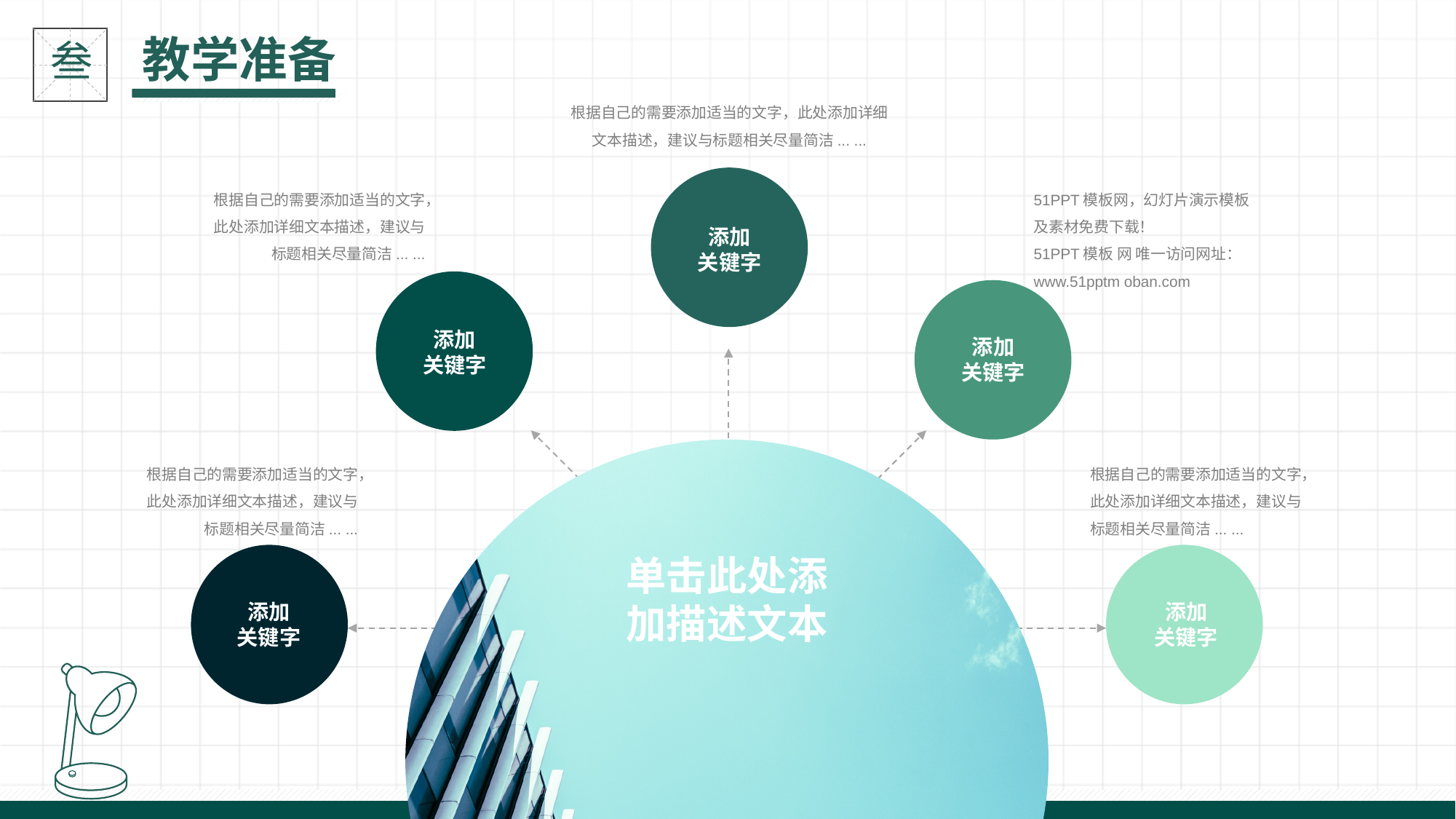

教学准备

叁

根据自己的需要添加适当的文字，此处添加详细文本描述，建议与标题相关尽量简洁... ...

根据自己的需要添加适当的文字，此处添加详细文本描述，建议与标题相关尽量简洁... ...
51PPT模板网，幻灯片演示模板及素材免费下载！
51PPT模板 网 唯一访问网址：www.51pptm oban.com
添加
关键字

添加
关键字
添加
关键字

根据自己的需要添加适当的文字，此处添加详细文本描述，建议与标题相关尽量简洁... ...
根据自己的需要添加适当的文字，此处添加详细文本描述，建议与标题相关尽量简洁... ...
单击此处添加描述文本

添加
关键字
添加
关键字